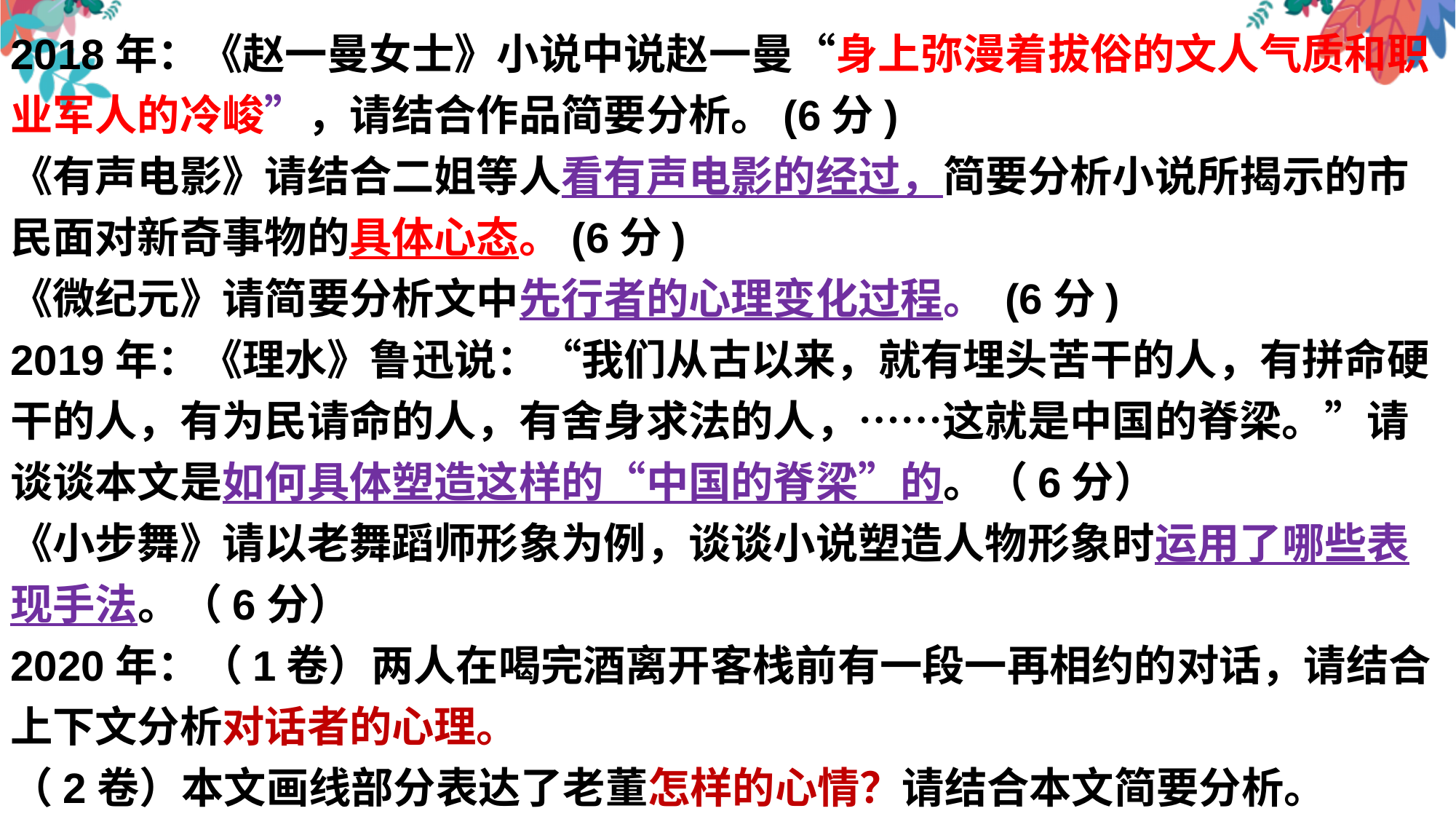

2018年：《赵一曼女士》小说中说赵一曼“身上弥漫着拔俗的文人气质和职业军人的冷峻”，请结合作品简要分析。(6分)
《有声电影》请结合二姐等人看有声电影的经过，简要分析小说所揭示的市民面对新奇事物的具体心态。(6分)
《微纪元》请简要分析文中先行者的心理变化过程。 (6分)
2019年：《理水》鲁迅说：“我们从古以来，就有埋头苦干的人，有拼命硬干的人，有为民请命的人，有舍身求法的人，……这就是中国的脊梁。”请谈谈本文是如何具体塑造这样的“中国的脊梁”的。（6分）
《小步舞》请以老舞蹈师形象为例，谈谈小说塑造人物形象时运用了哪些表现手法。（6分）
2020年：（1卷）两人在喝完酒离开客栈前有一段一再相约的对话，请结合上下文分析对话者的心理。
（2卷）本文画线部分表达了老董怎样的心情？请结合本文简要分析。